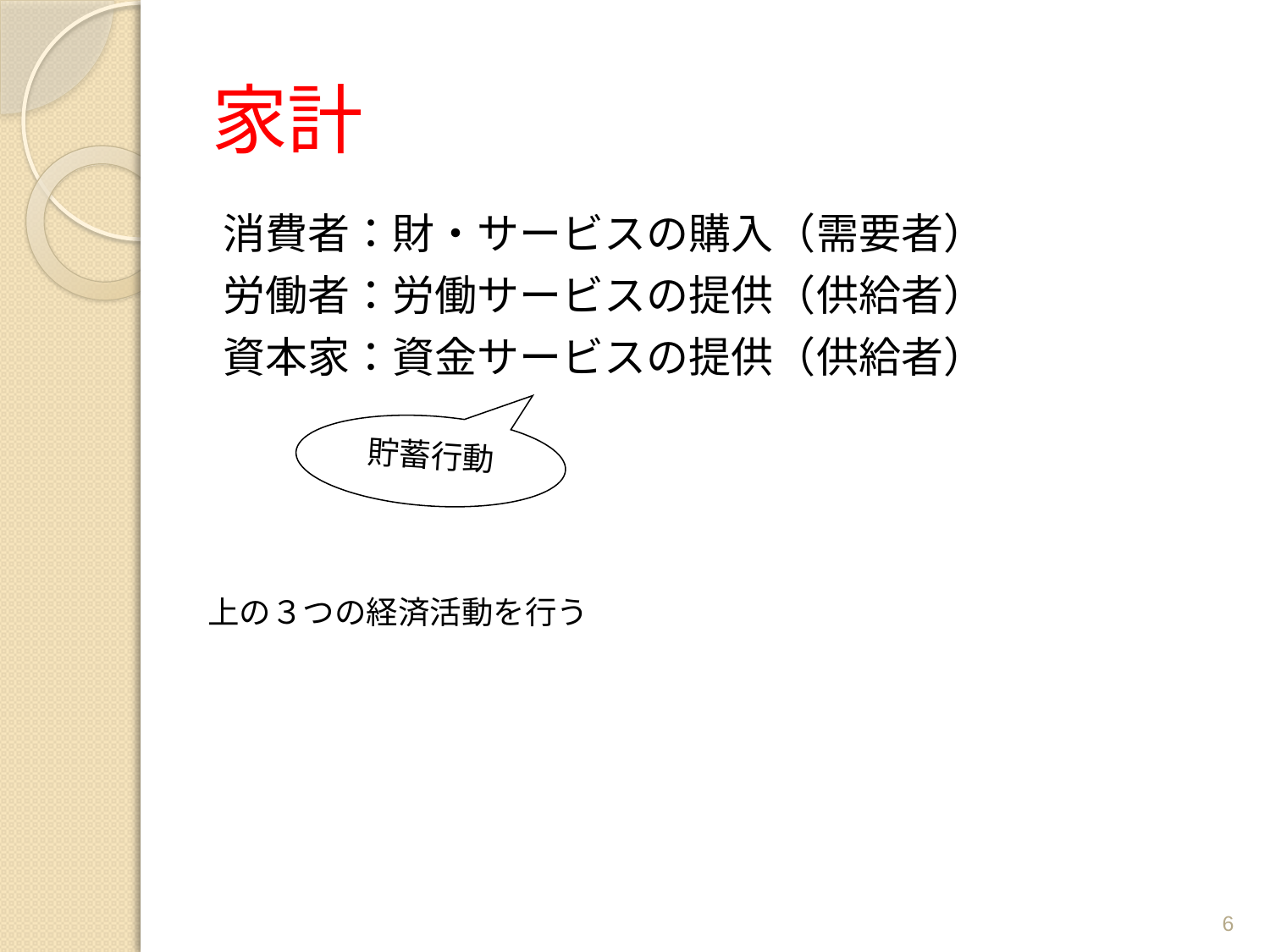

# 家計
消費者：財・サービスの購入（需要者）
労働者：労働サービスの提供（供給者）
資本家：資金サービスの提供（供給者）

貯蓄行動
上の３つの経済活動を行う
6